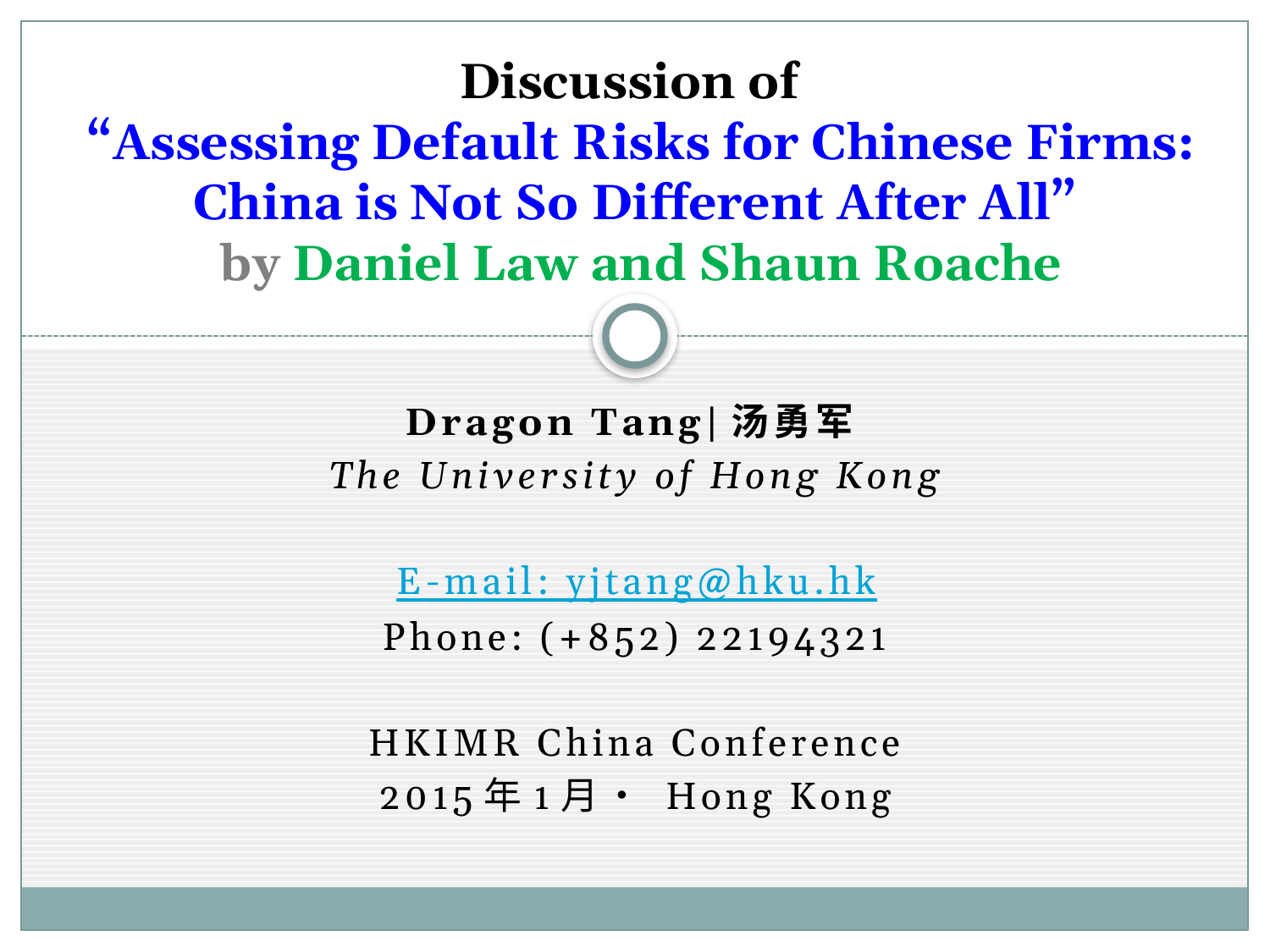

# Discussion of “Assessing Default Risks for Chinese Firms: China is Not So Different After All” by Daniel Law and Shaun Roache
Dragon Tang|汤勇军
The University of Hong Kong

E-mail: yjtang@hku.hk
Phone: (+852) 22194321

HKIMR China Conference
2015年1月• Hong Kong